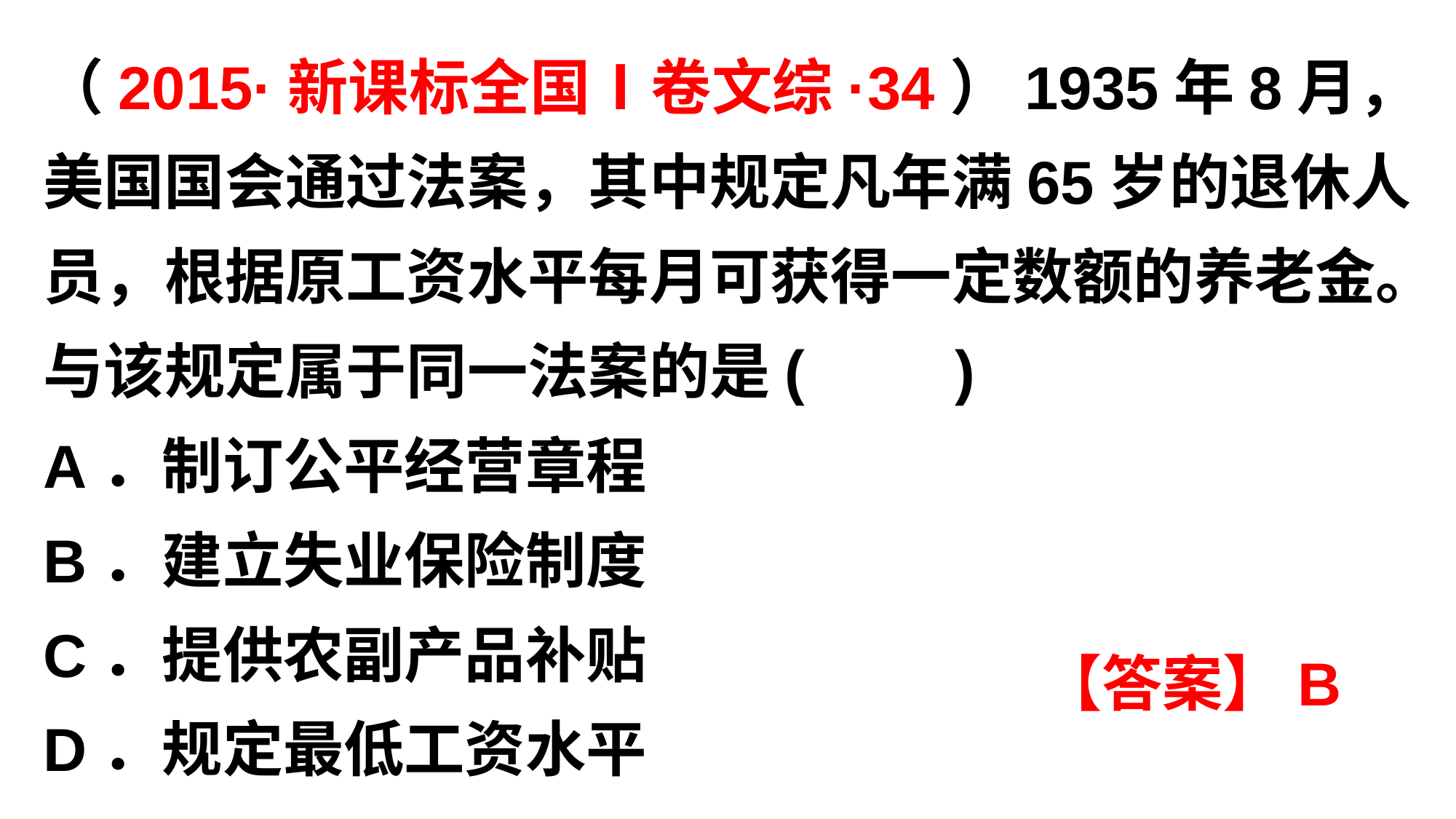

（2015·新课标全国Ⅰ卷文综·34）1935年8月，美国国会通过法案，其中规定凡年满65岁的退休人员，根据原工资水平每月可获得一定数额的养老金。与该规定属于同一法案的是(　　)
A．制订公平经营章程
B．建立失业保险制度
C．提供农副产品补贴
D．规定最低工资水平
【答案】B